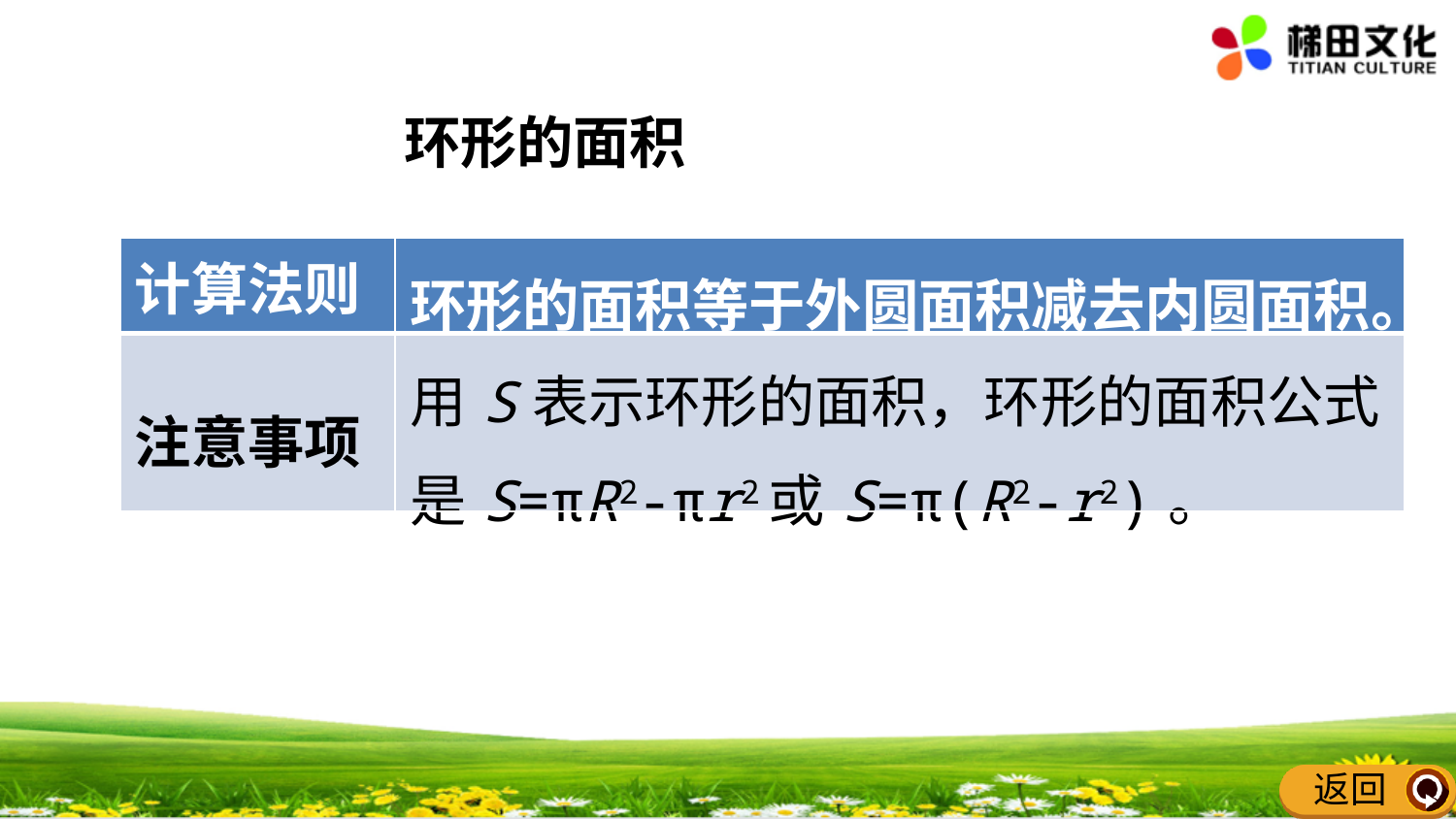

环形的面积
| 计算法则 | 环形的面积等于外圆面积减去内圆面积。 |
| --- | --- |
| 注意事项 | 用S表示环形的面积，环形的面积公式是S=πR2-πr2或S=π(R2-r2)。 |